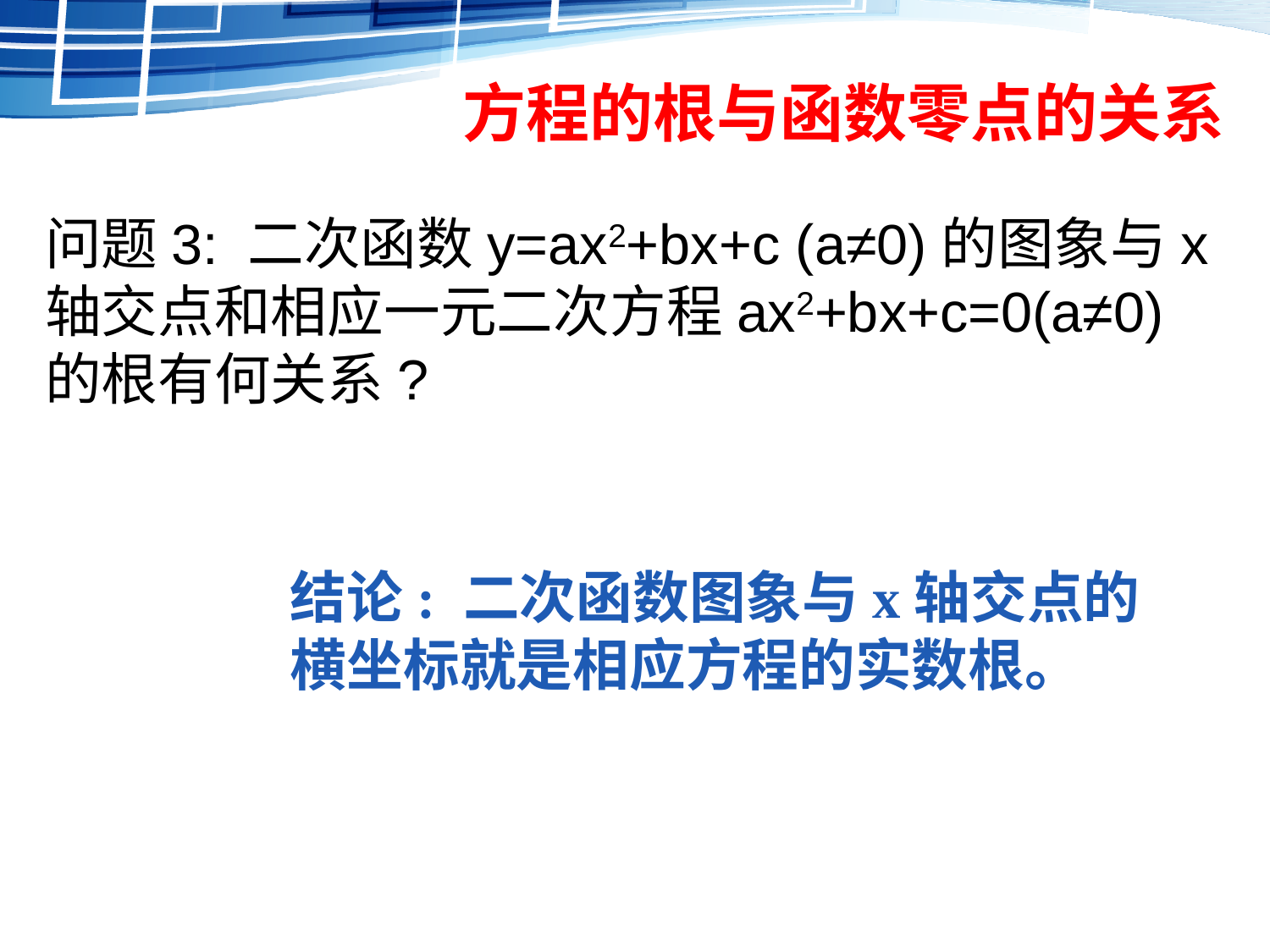

# 方程的根与函数零点的关系
问题3: 二次函数y=ax2+bx+c (a≠0)的图象与x轴交点和相应一元二次方程ax2+bx+c=0(a≠0)的根有何关系?
结论: 二次函数图象与x轴交点的横坐标就是相应方程的实数根。